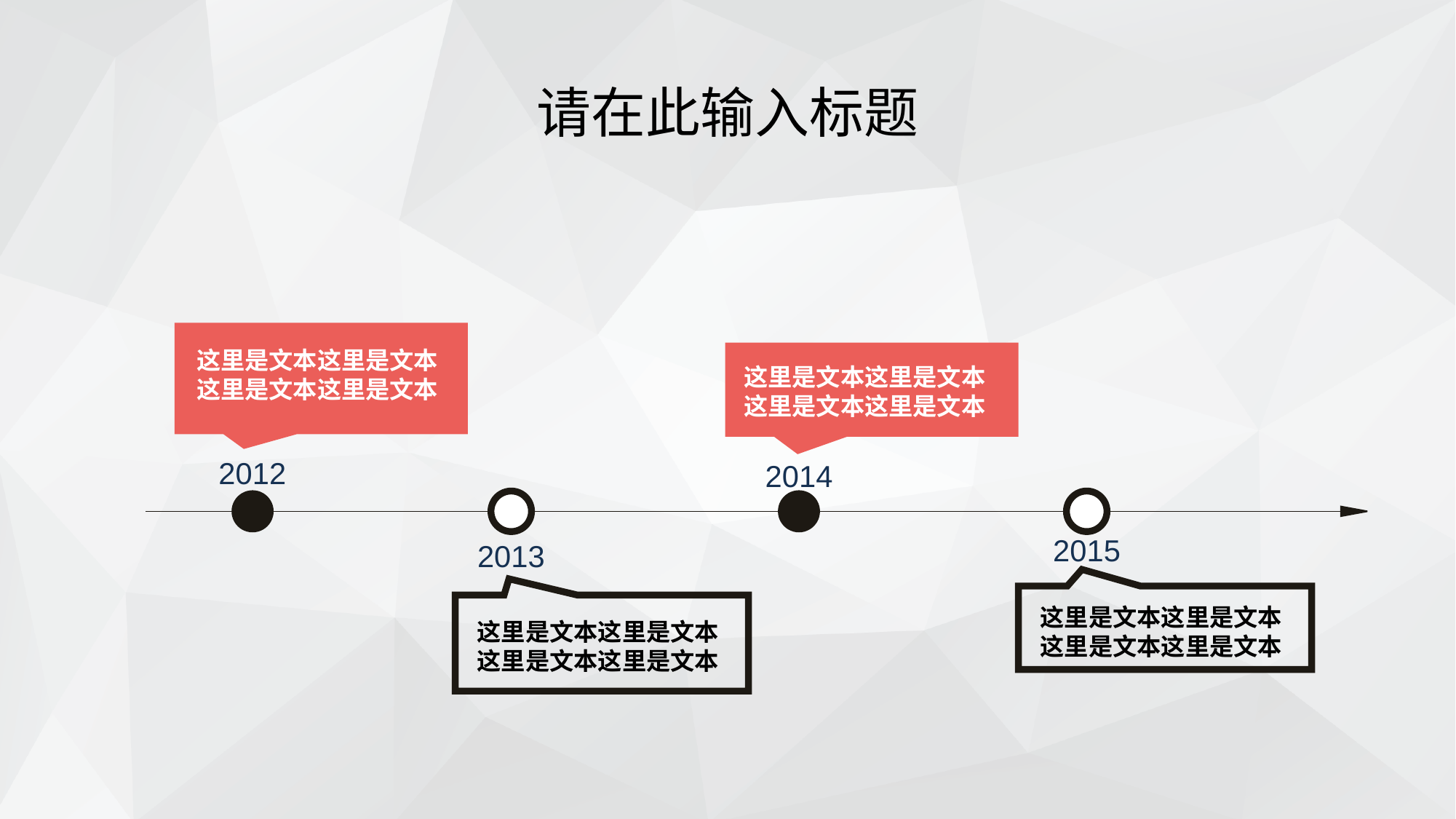

请在此输入标题

这里是文本这里是文本
这里是文本这里是文本

这里是文本这里是文本
这里是文本这里是文本

2012
2014

2015
2013

这里是文本这里是文本
这里是文本这里是文本

这里是文本这里是文本
这里是文本这里是文本